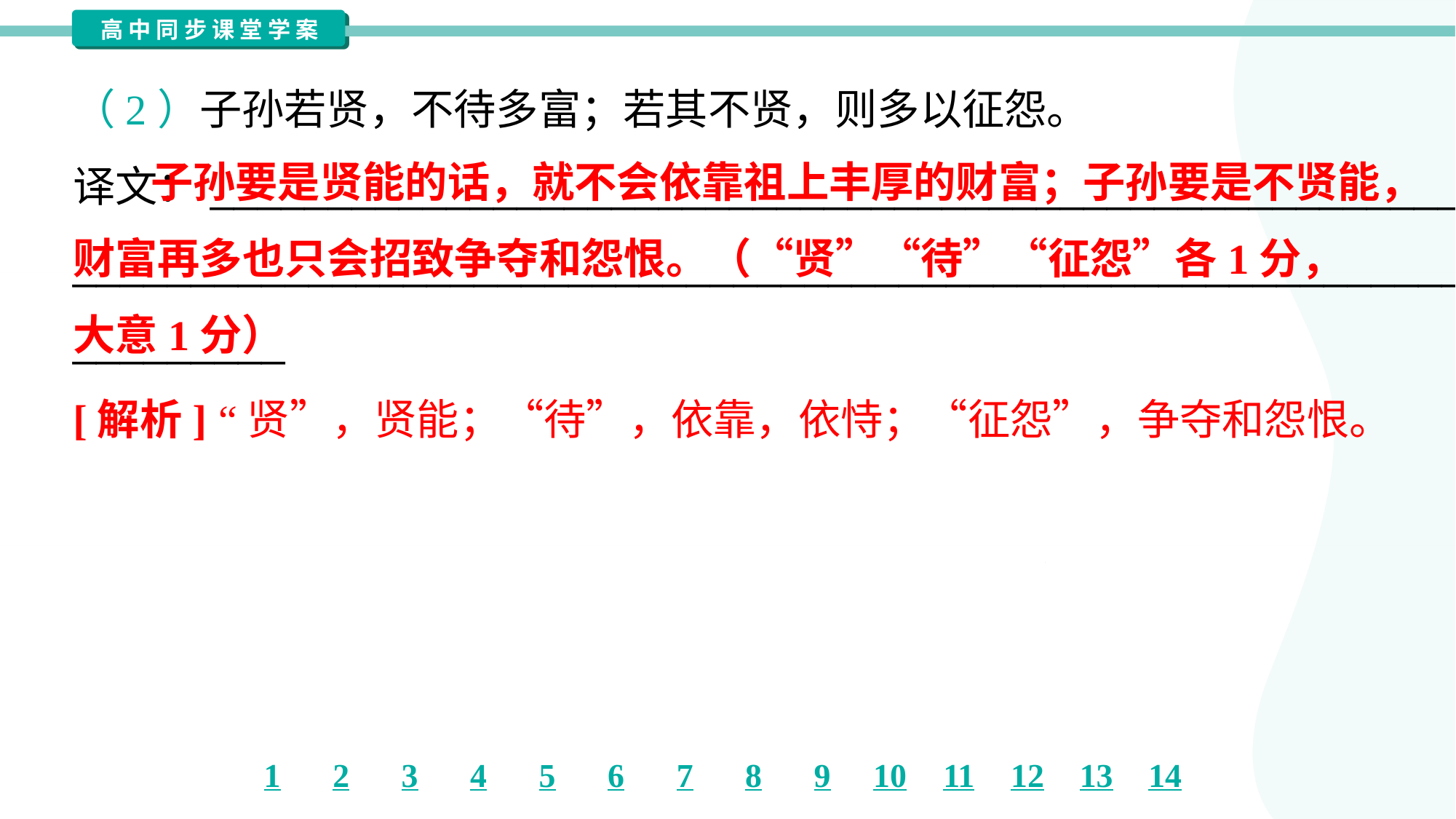

（2）子孙若贤，不待多富；若其不贤，则多以征怨。
译文：_______________________________________________________
_____________________________________________________________
_________
       子孙要是贤能的话，就不会依靠祖上丰厚的财富；子孙要是不贤能，财富再多也只会招致争夺和怨恨。（“贤”“待”“征怨”各1分，大意1分）
[解析] “贤”，贤能；“待”，依靠，依恃；“征怨”，争夺和怨恨。